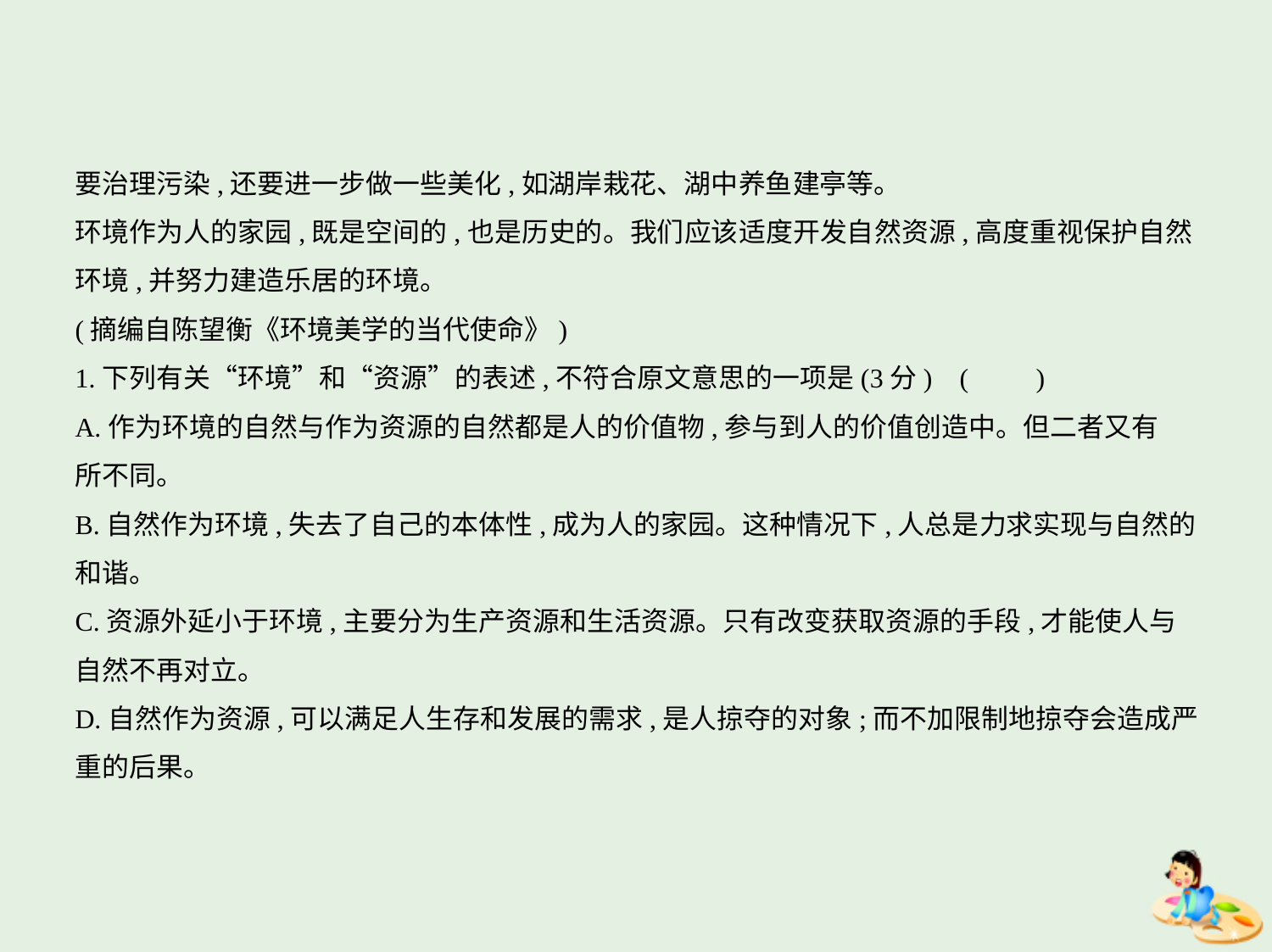

要治理污染,还要进一步做一些美化,如湖岸栽花、湖中养鱼建亭等。
环境作为人的家园,既是空间的,也是历史的。我们应该适度开发自然资源,高度重视保护自然
环境,并努力建造乐居的环境。
(摘编自陈望衡《环境美学的当代使命》)
1.下列有关“环境”和“资源”的表述,不符合原文意思的一项是(3分) (　　)
A.作为环境的自然与作为资源的自然都是人的价值物,参与到人的价值创造中。但二者又有
所不同。
B.自然作为环境,失去了自己的本体性,成为人的家园。这种情况下,人总是力求实现与自然的
和谐。
C.资源外延小于环境,主要分为生产资源和生活资源。只有改变获取资源的手段,才能使人与
自然不再对立。
D.自然作为资源,可以满足人生存和发展的需求,是人掠夺的对象;而不加限制地掠夺会造成严
重的后果。